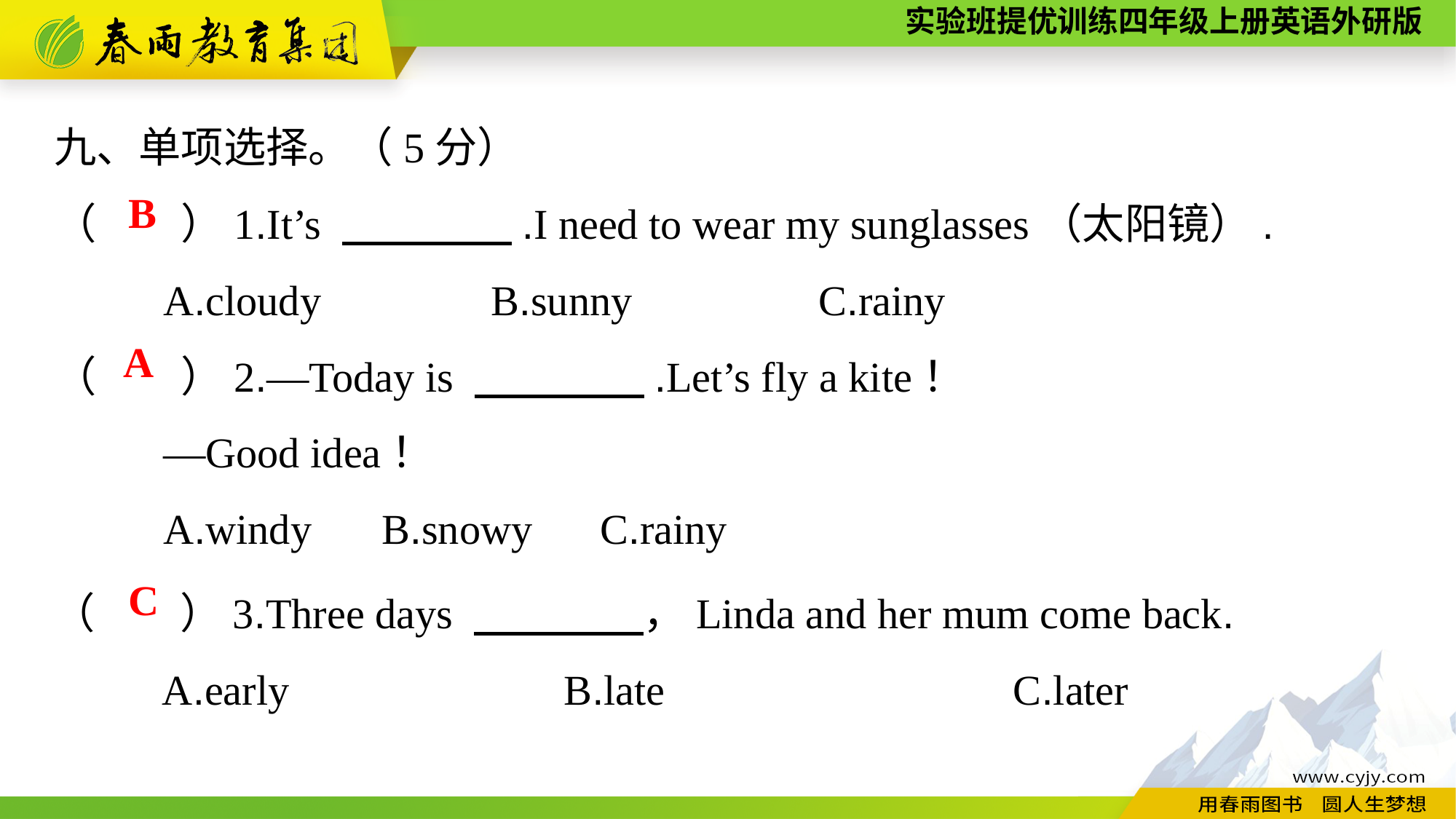

九、单项选择。（5分）
（　　）1.It’s 　　　　.I need to wear my sunglasses（太阳镜）.
	A.cloudy　　	B.sunny　　	C.rainy
（　　）2.—Today is 　　　　.Let’s fly a kite！
	—Good idea！
	A.windy	B.snowy	C.rainy
B
A
（　　）3.Three days 　　　　，Linda and her mum come back.
	A.early                          B.late                                 C.later
C